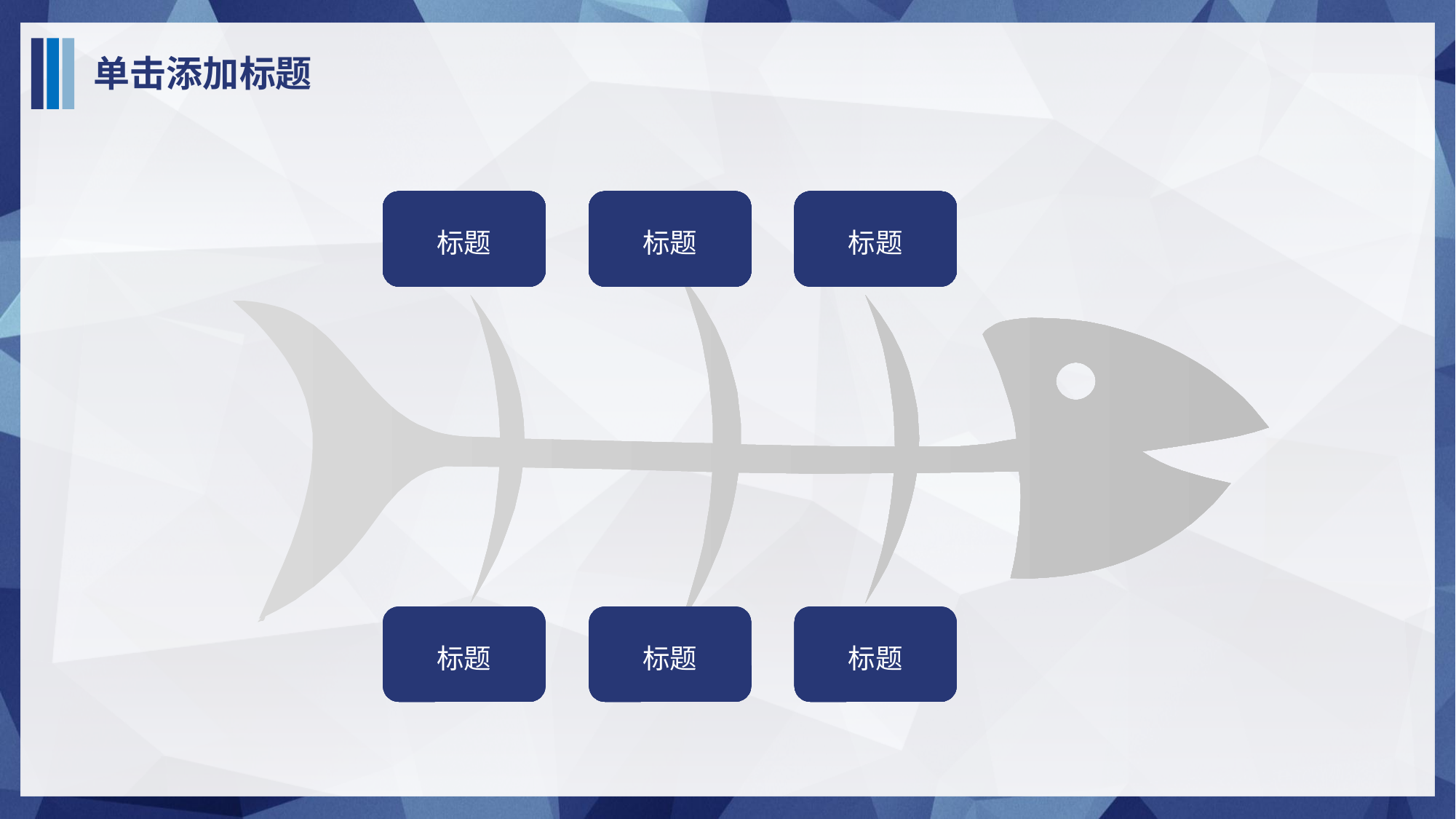

单击添加标题
专注
专注
专注
专注
专注
专注
专注
专注
专注
专注
标题
自我认知
自我认知
自我认知
自我认知
自我认知
自我认知
自我认知
自我认知
自我认知
自我认知
标题
驾驭
驾驭
驾驭
驾驭
驾驭
驾驭
驾驭
驾驭
标题

成就
成就
成就
成就
标题
同理心
同理心
同理心
同理心
标题
善念
善念
善念
善念
标题